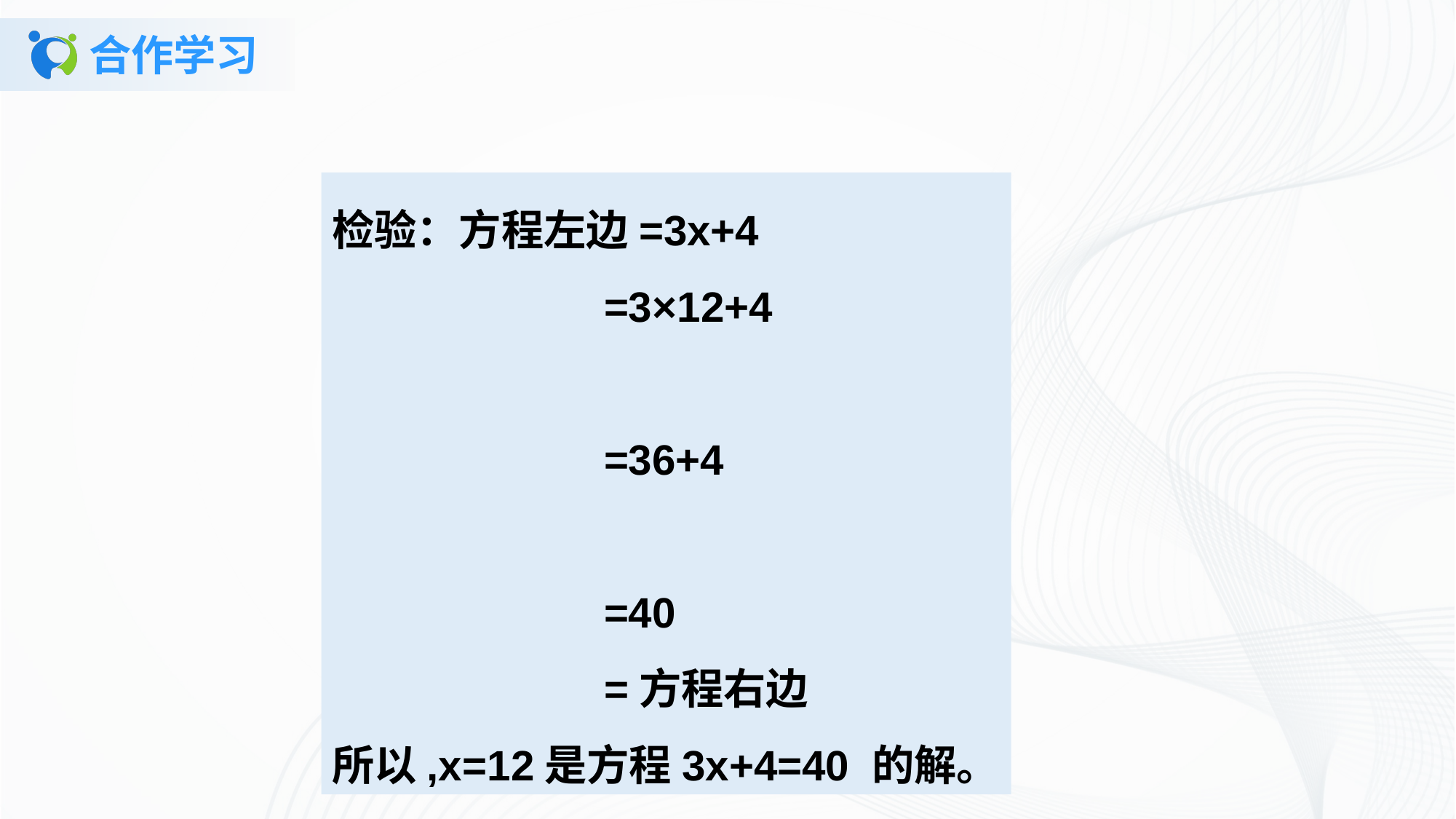

# 合作学习
检验：方程左边=3x+4
                       =3×12+4
                       =36+4
                       =40
                       =方程右边
所以,x=12是方程3x+4=40 的解。